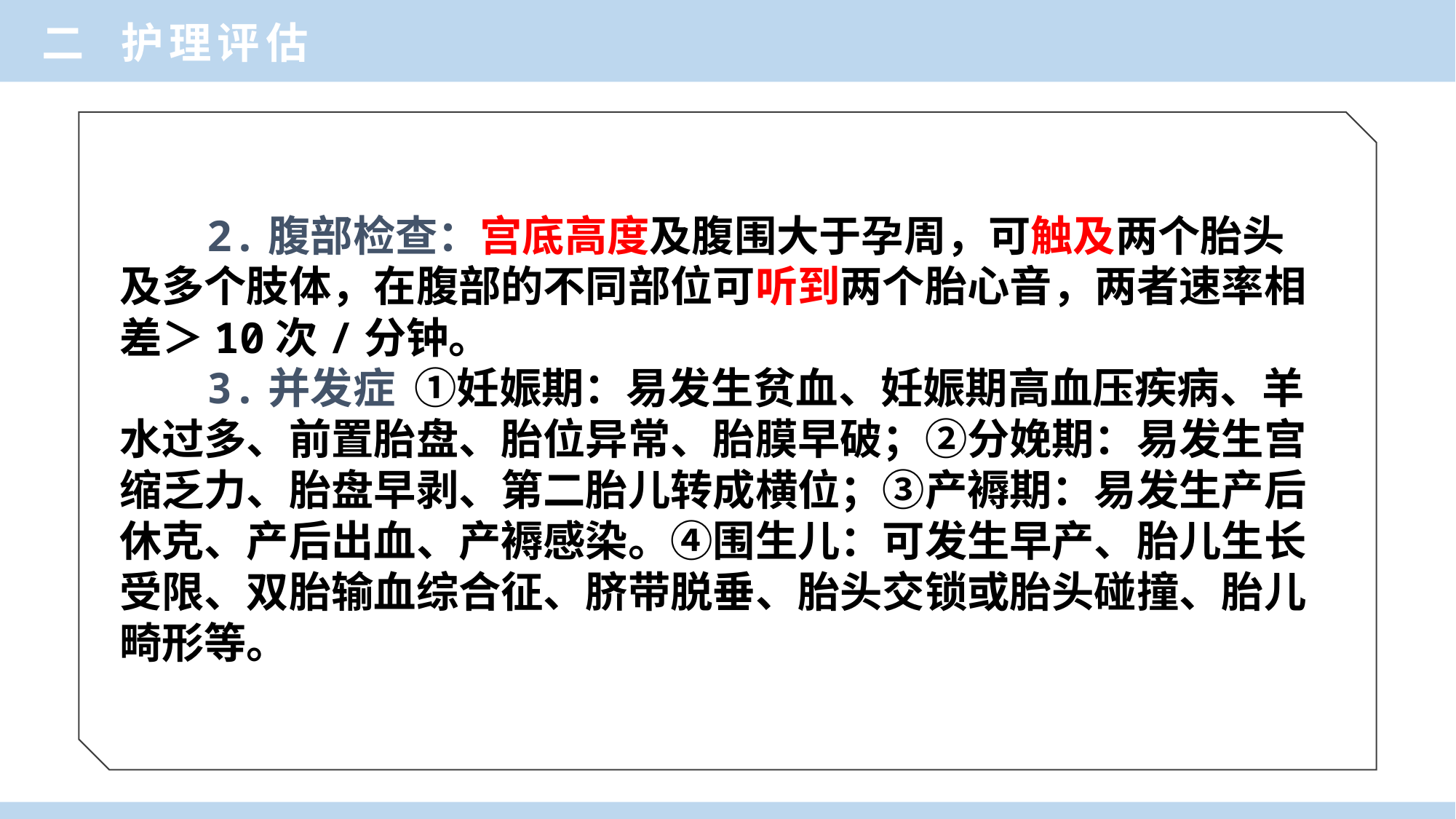

二  护理评估

  2.腹部检查：宫底高度及腹围大于孕周，可触及两个胎头及多个肢体，在腹部的不同部位可听到两个胎心音，两者速率相差＞10次/分钟。
  3.并发症  ①妊娠期：易发生贫血、妊娠期高血压疾病、羊水过多、前置胎盘、胎位异常、胎膜早破；②分娩期：易发生宫缩乏力、胎盘早剥、第二胎儿转成横位；③产褥期：易发生产后休克、产后出血、产褥感染。④围生儿：可发生早产、胎儿生长受限、双胎输血综合征、脐带脱垂、胎头交锁或胎头碰撞、胎儿畸形等。